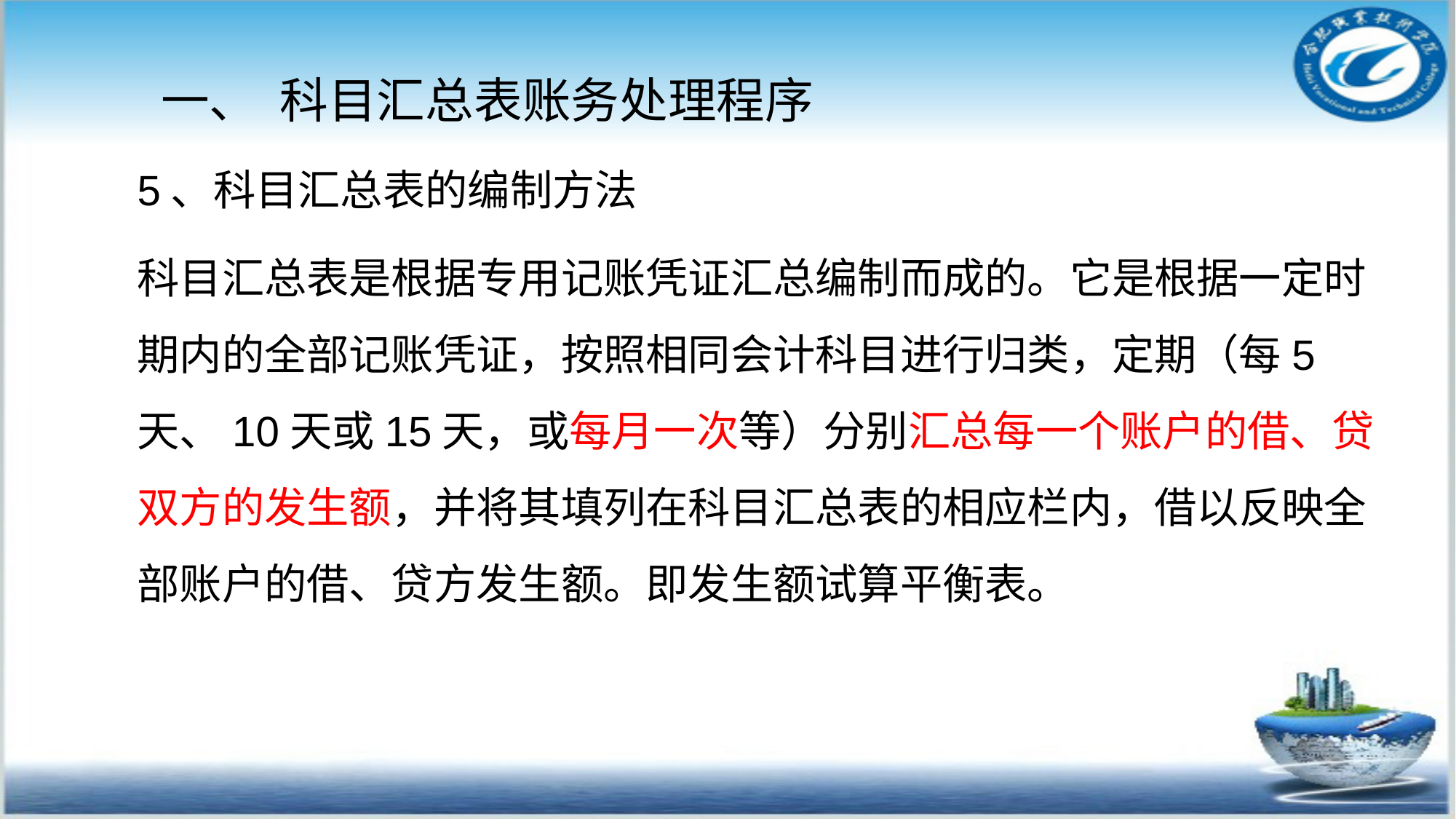

一、  科目汇总表账务处理程序
5、科目汇总表的编制方法
科目汇总表是根据专用记账凭证汇总编制而成的。它是根据一定时期内的全部记账凭证，按照相同会计科目进行归类，定期（每5天、10天或15天，或每月一次等）分别汇总每一个账户的借、贷双方的发生额，并将其填列在科目汇总表的相应栏内，借以反映全部账户的借、贷方发生额。即发生额试算平衡表。